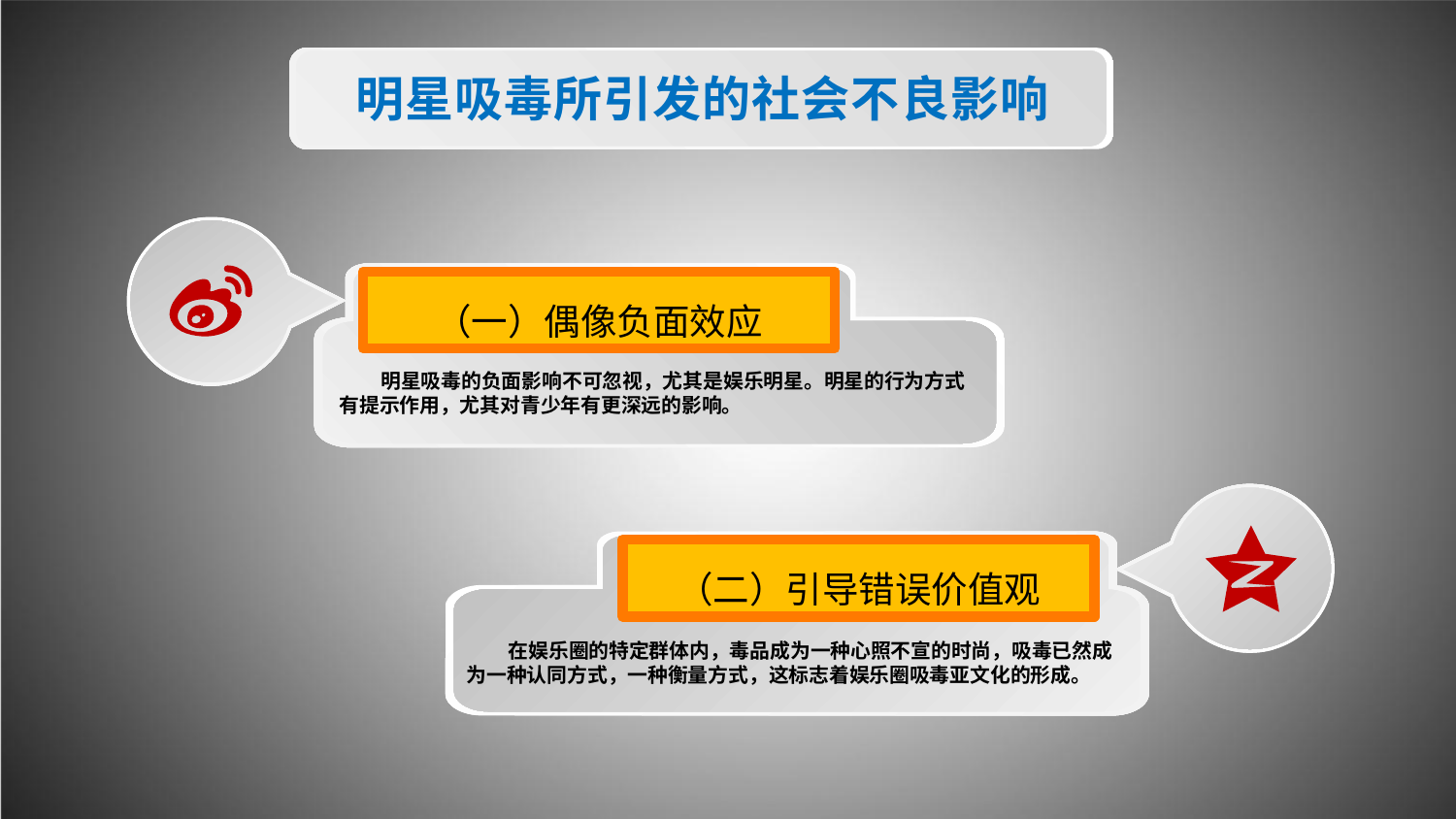

明星吸毒所引发的社会不良影响

（一）偶像负面效应
        明星吸毒的负面影响不可忽视，尤其是娱乐明星。明星的行为方式有提示作用，尤其对青少年有更深远的影响。

（二）引导错误价值观
        在娱乐圈的特定群体内，毒品成为一种心照不宣的时尚，吸毒已然成为一种认同方式，一种衡量方式，这标志着娱乐圈吸毒亚文化的形成。